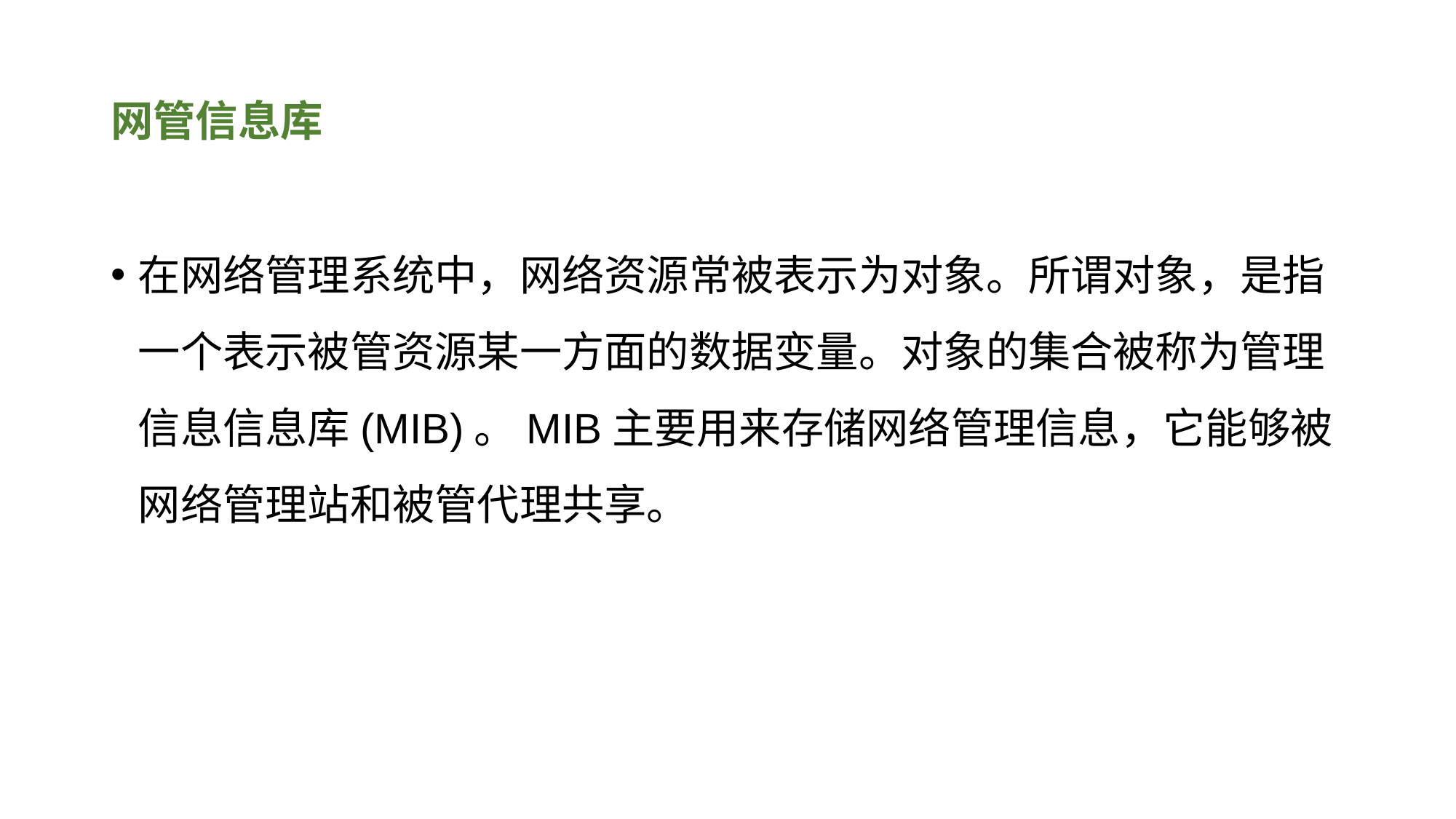

# 网管信息库
在网络管理系统中，网络资源常被表示为对象。所谓对象，是指一个表示被管资源某一方面的数据变量。对象的集合被称为管理信息信息库(MIB)。MIB主要用来存储网络管理信息，它能够被网络管理站和被管代理共享。